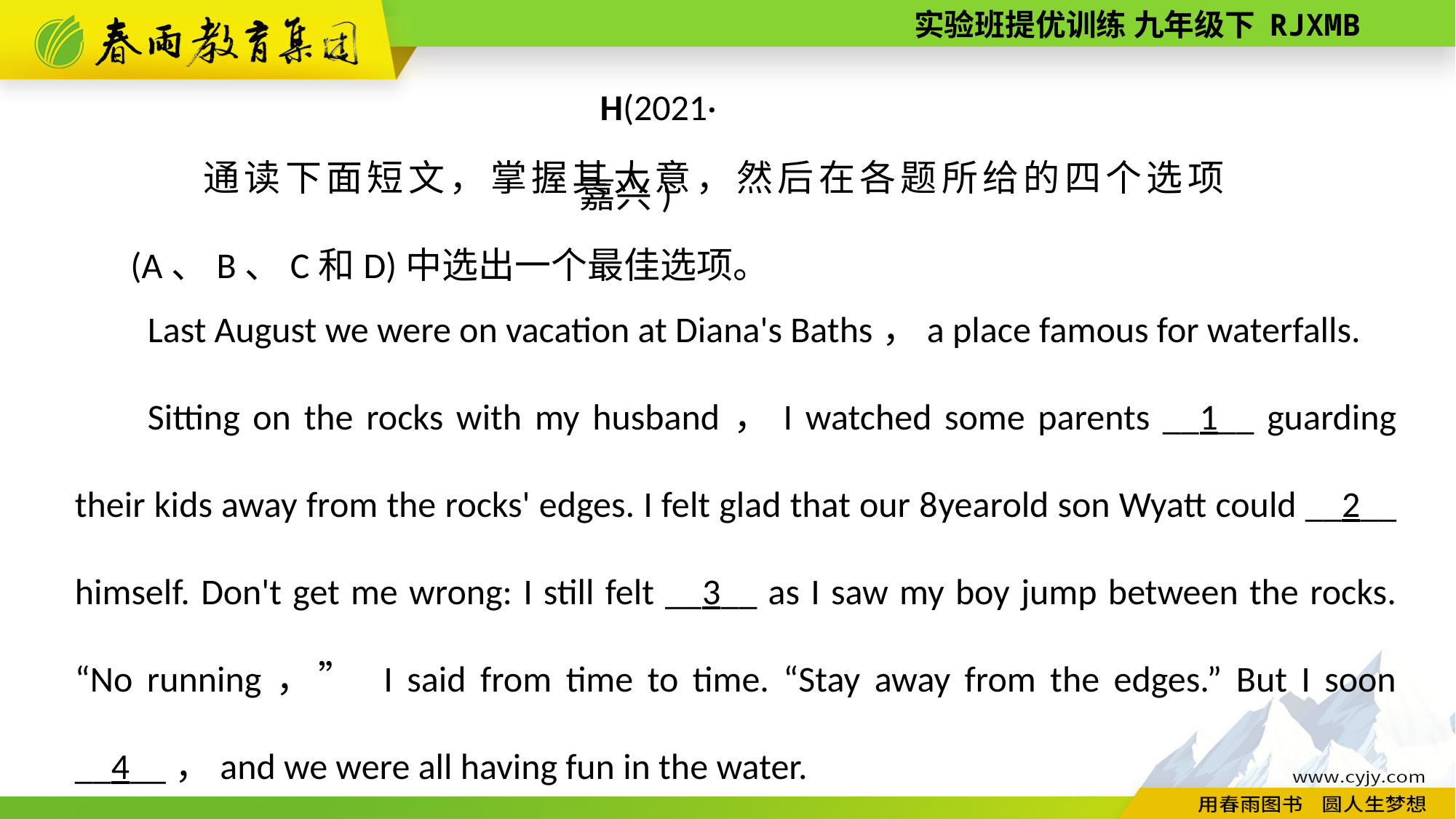

H(2021·嘉兴)
通读下面短文，掌握其大意，然后在各题所给的四个选项(A、B、C和D)中选出一个最佳选项。
Last August we were on vacation at Diana's Baths，a place famous for waterfalls.
Sitting on the rocks with my husband，I watched some parents __1__ guarding their kids away from the rocks' edges. I felt glad that our 8­year­old son Wyatt could __2__ himself. Don't get me wrong: I still felt __3__ as I saw my boy jump between the rocks. “No running，” I said from time to time. “Stay away from the edges.” But I soon __4__，and we were all having fun in the water.